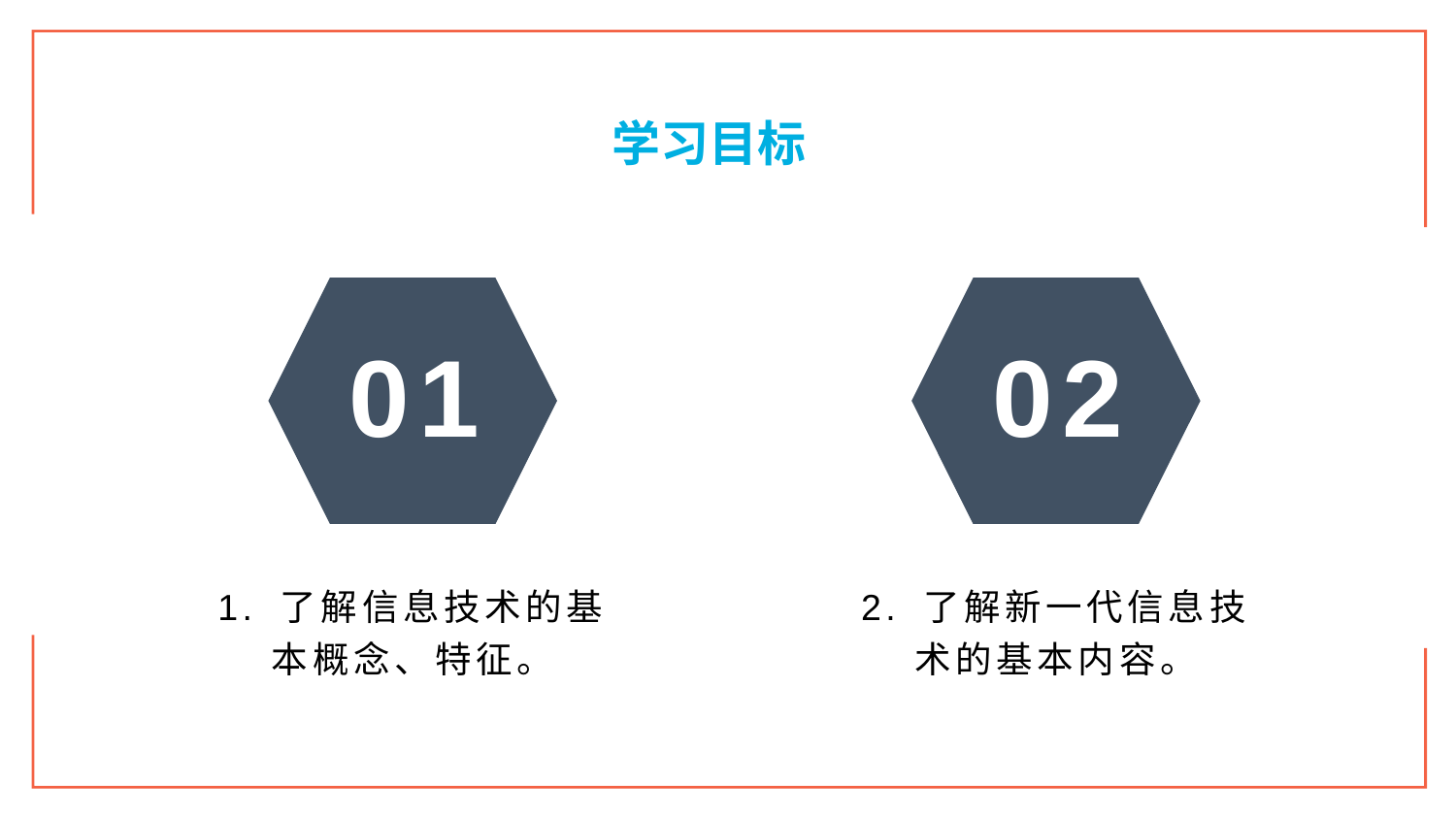

学习目标

01
02
1. 了解信息技术的基本概念、特征。
2. 了解新一代信息技术的基本内容。